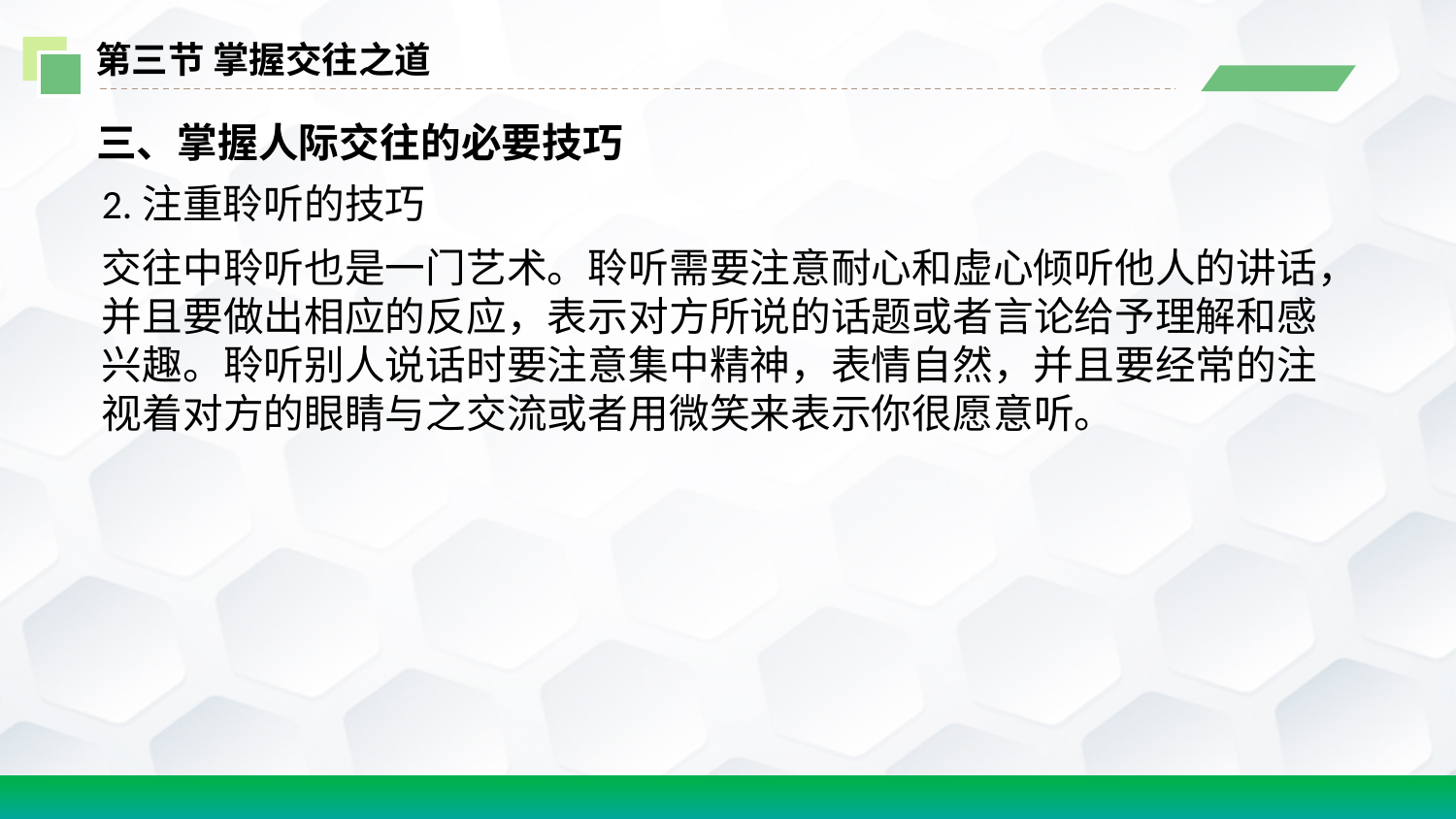

第三节 掌握交往之道
三、掌握人际交往的必要技巧
2.注重聆听的技巧
交往中聆听也是一门艺术。聆听需要注意耐心和虚心倾听他人的讲话，并且要做出相应的反应，表示对方所说的话题或者言论给予理解和感兴趣。聆听别人说话时要注意集中精神，表情自然，并且要经常的注视着对方的眼睛与之交流或者用微笑来表示你很愿意听。